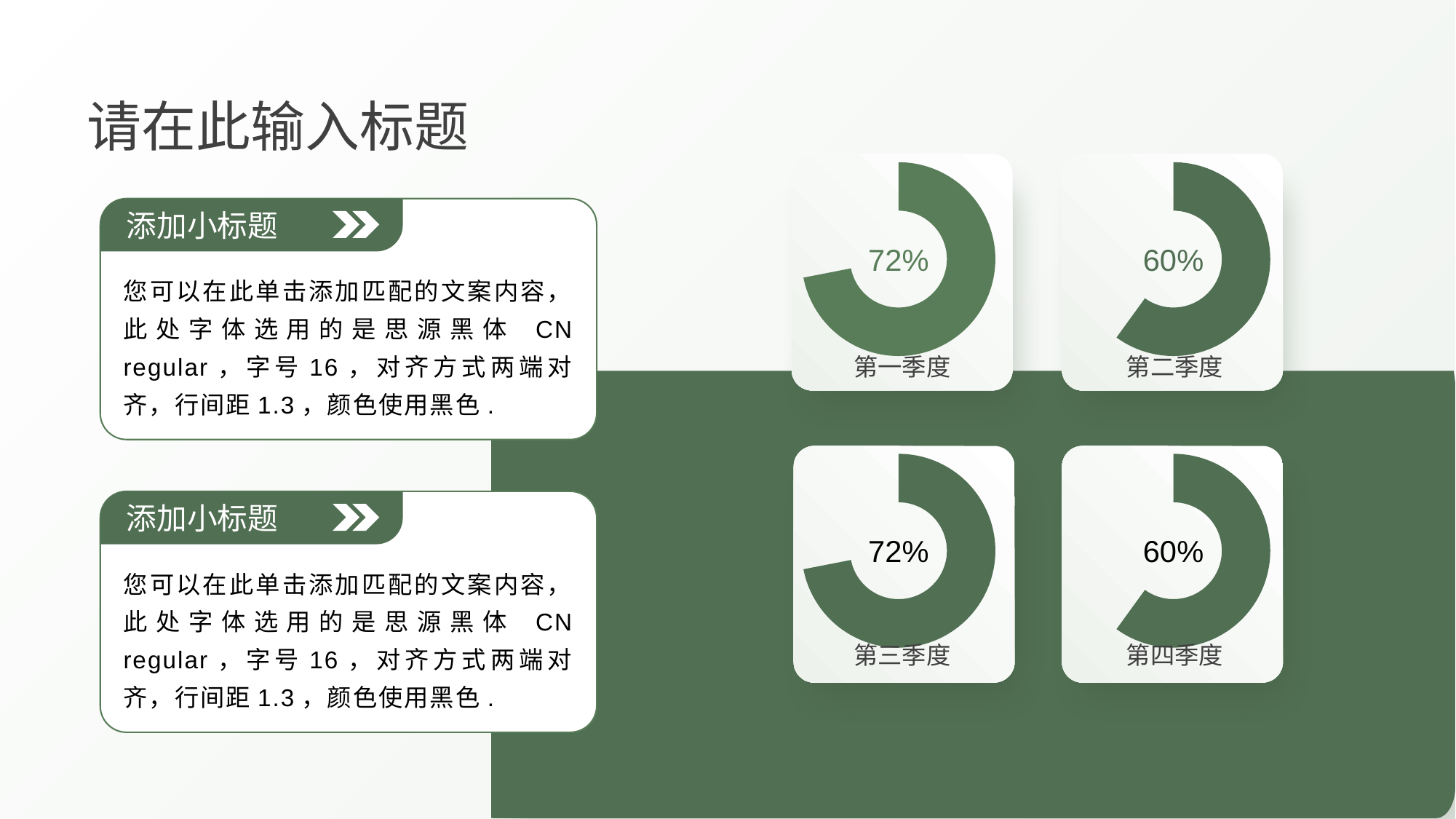

请在此输入标题

### Chart

| Category | 销售额 |
|---|---|
| 第一季度 | 8.2 |
| 第二季度 | 3.2 |

### Chart

| Category | 销售额 |
|---|---|
| 第一季度 | 30.0 |
| 第二季度 | 20.0 |

添加小标题
您可以在此单击添加匹配的文案内容，此处字体选用的是思源黑体 CN regular，字号16，对齐方式两端对齐，行间距1.3，颜色使用黑色.

72%
60%
第一季度
第二季度

### Chart

| Category | 销售额 |
|---|---|
| 第一季度 | 8.2 |
| 第二季度 | 3.2 |

### Chart

| Category | 销售额 |
|---|---|
| 第一季度 | 30.0 |
| 第二季度 | 20.0 |

添加小标题
您可以在此单击添加匹配的文案内容，此处字体选用的是思源黑体 CN regular，字号16，对齐方式两端对齐，行间距1.3，颜色使用黑色.

72%
60%
第三季度
第四季度